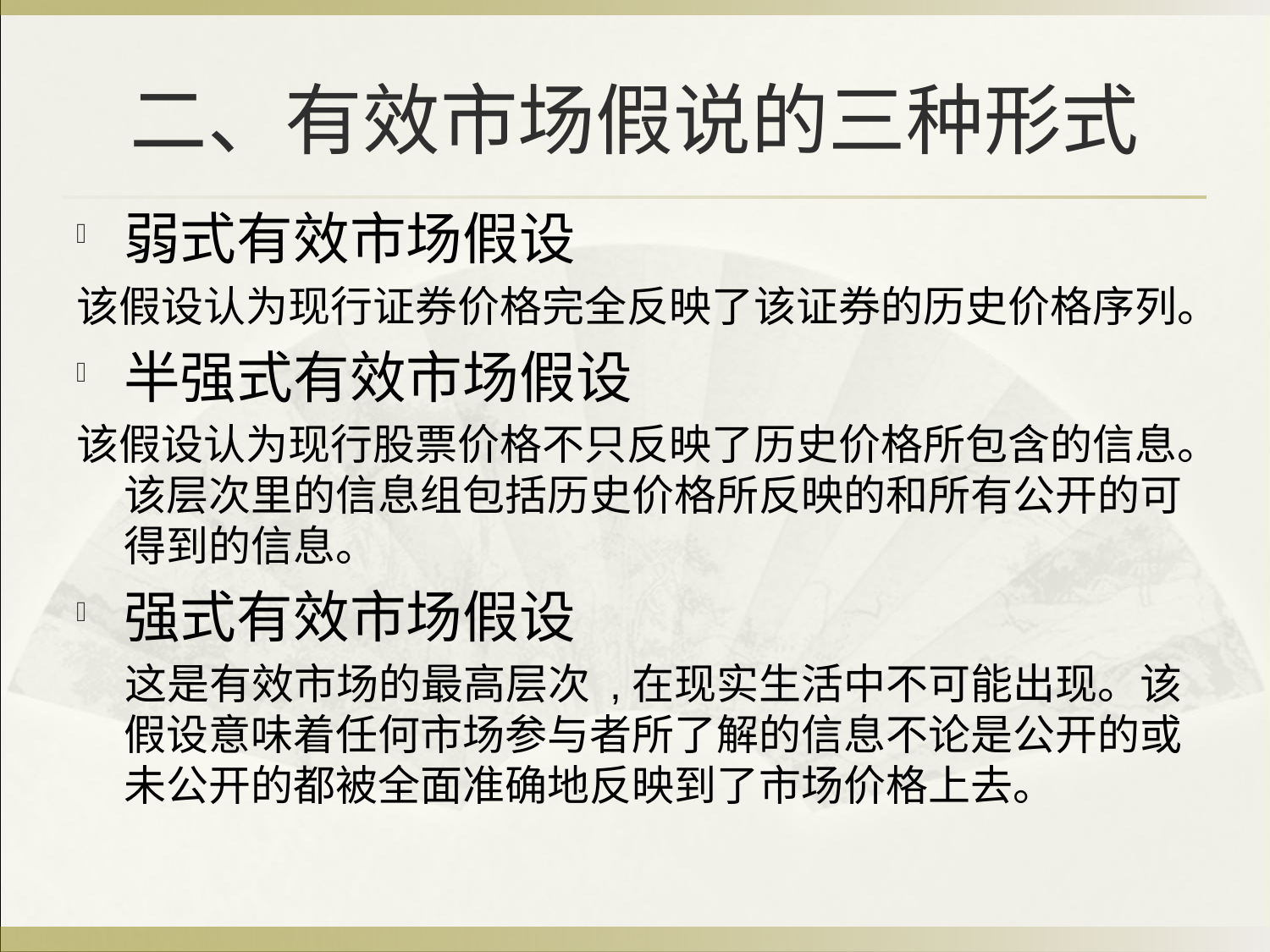

# 二、有效市场假说的三种形式
弱式有效市场假设
该假设认为现行证券价格完全反映了该证券的历史价格序列。
半强式有效市场假设
该假设认为现行股票价格不只反映了历史价格所包含的信息。该层次里的信息组包括历史价格所反映的和所有公开的可得到的信息。
强式有效市场假设
    这是有效市场的最高层次 ,在现实生活中不可能出现。该假设意味着任何市场参与者所了解的信息不论是公开的或未公开的都被全面准确地反映到了市场价格上去。